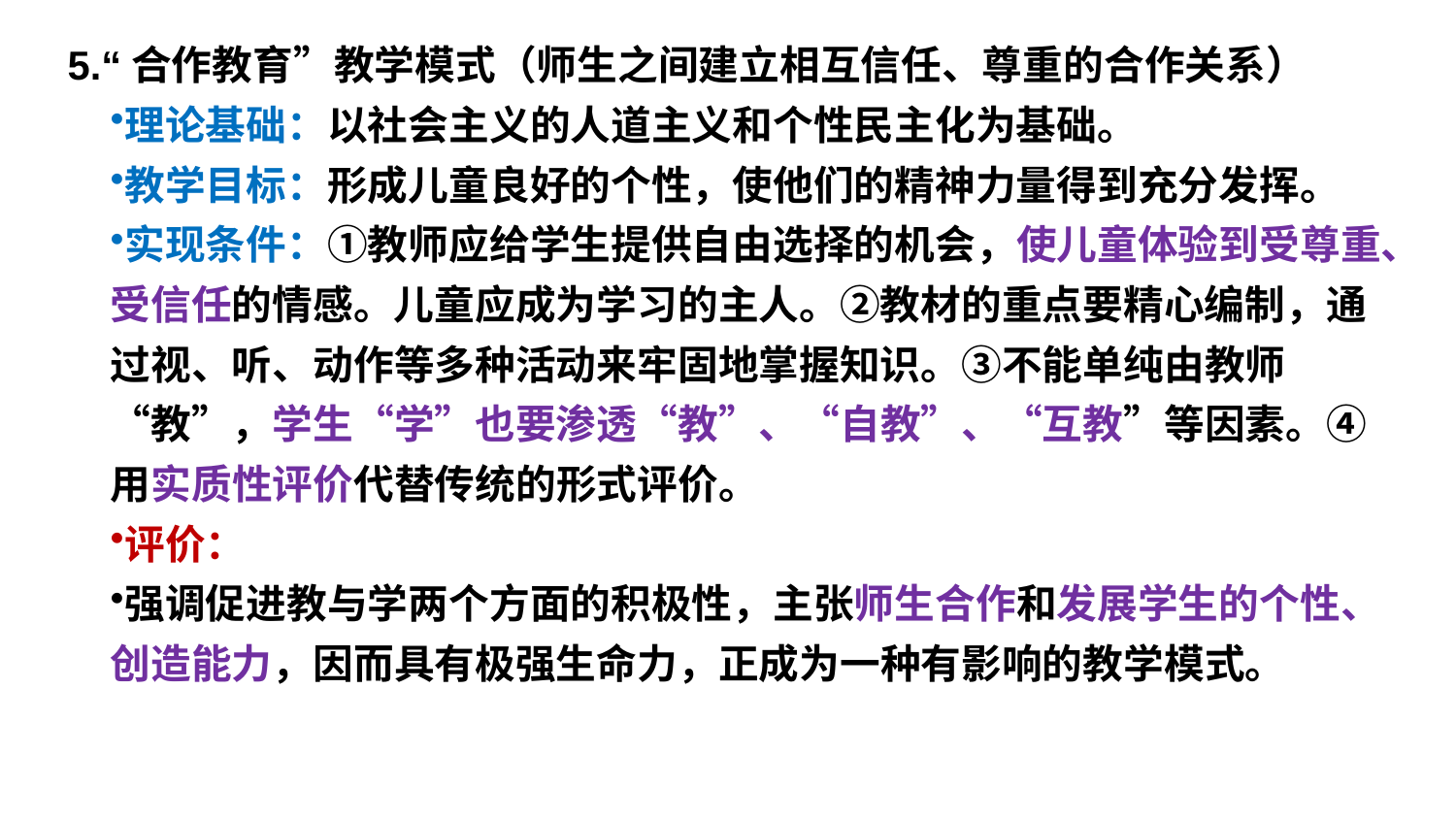

5.“合作教育”教学模式（师生之间建立相互信任、尊重的合作关系）
理论基础：以社会主义的人道主义和个性民主化为基础。
教学目标：形成儿童良好的个性，使他们的精神力量得到充分发挥。
实现条件：①教师应给学生提供自由选择的机会，使儿童体验到受尊重、受信任的情感。儿童应成为学习的主人。②教材的重点要精心编制，通过视、听、动作等多种活动来牢固地掌握知识。③不能单纯由教师“教”，学生“学”也要渗透“教”、“自教”、“互教”等因素。④用实质性评价代替传统的形式评价。
评价：
强调促进教与学两个方面的积极性，主张师生合作和发展学生的个性、创造能力，因而具有极强生命力，正成为一种有影响的教学模式。